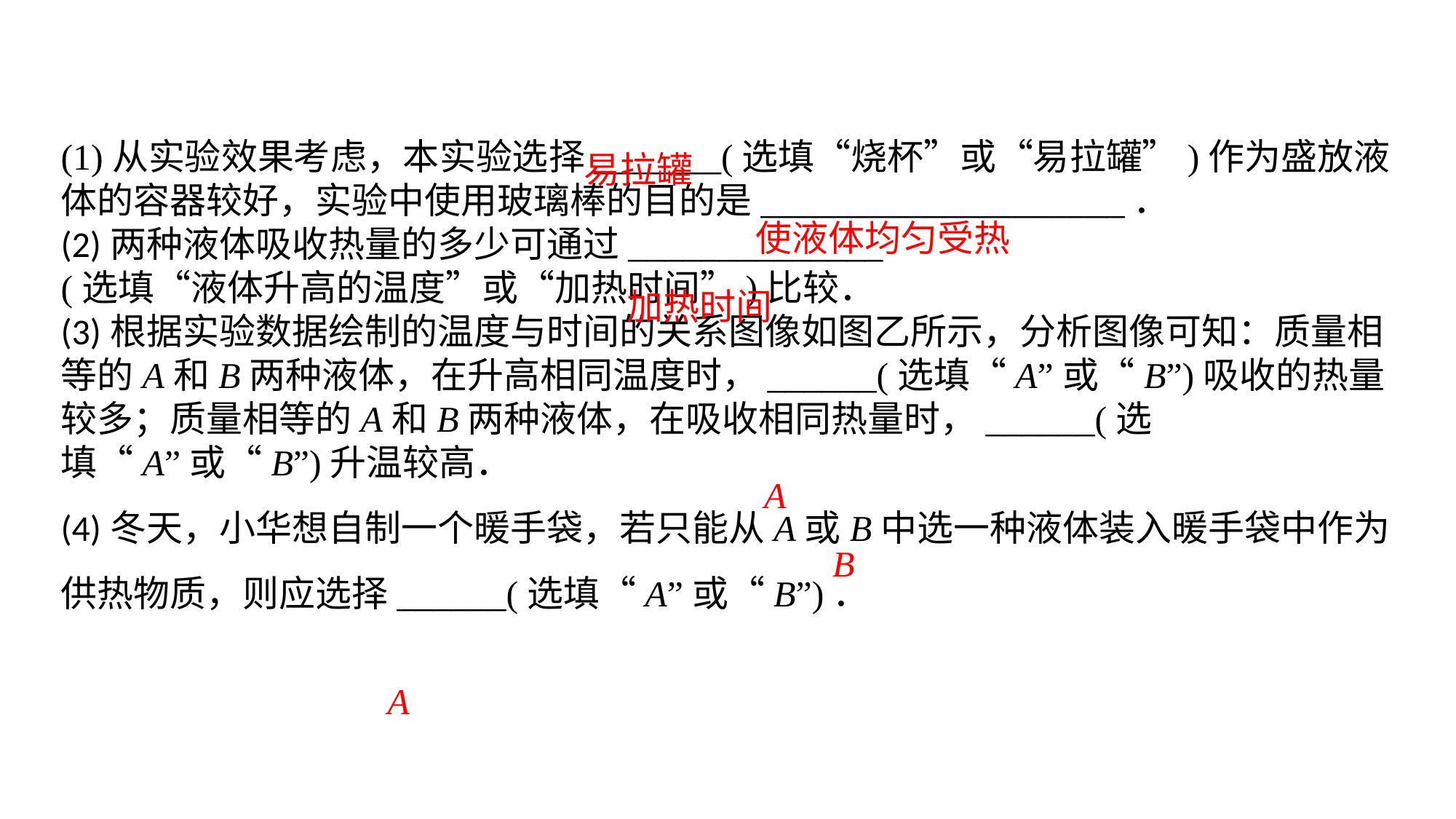

(1)从实验效果考虑，本实验选择_______(选填“烧杯”或“易拉罐”)作为盛放液体的容器较好，实验中使用玻璃棒的目的是____________________．(2)两种液体吸收热量的多少可通过______________(选填“液体升高的温度”或“加热时间”)比较．(3)根据实验数据绘制的温度与时间的关系图像如图乙所示，分析图像可知：质量相等的A和B两种液体，在升高相同温度时，______(选填“A”或“B”)吸收的热量较多；质量相等的A和B两种液体，在吸收相同热量时，______(选填“A”或“B”)升温较高．(4)冬天，小华想自制一个暖手袋，若只能从A或B中选一种液体装入暖手袋中作为供热物质，则应选择______(选填“A”或“B”)．
易拉罐
使液体均匀受热
加热时间
A
B
A